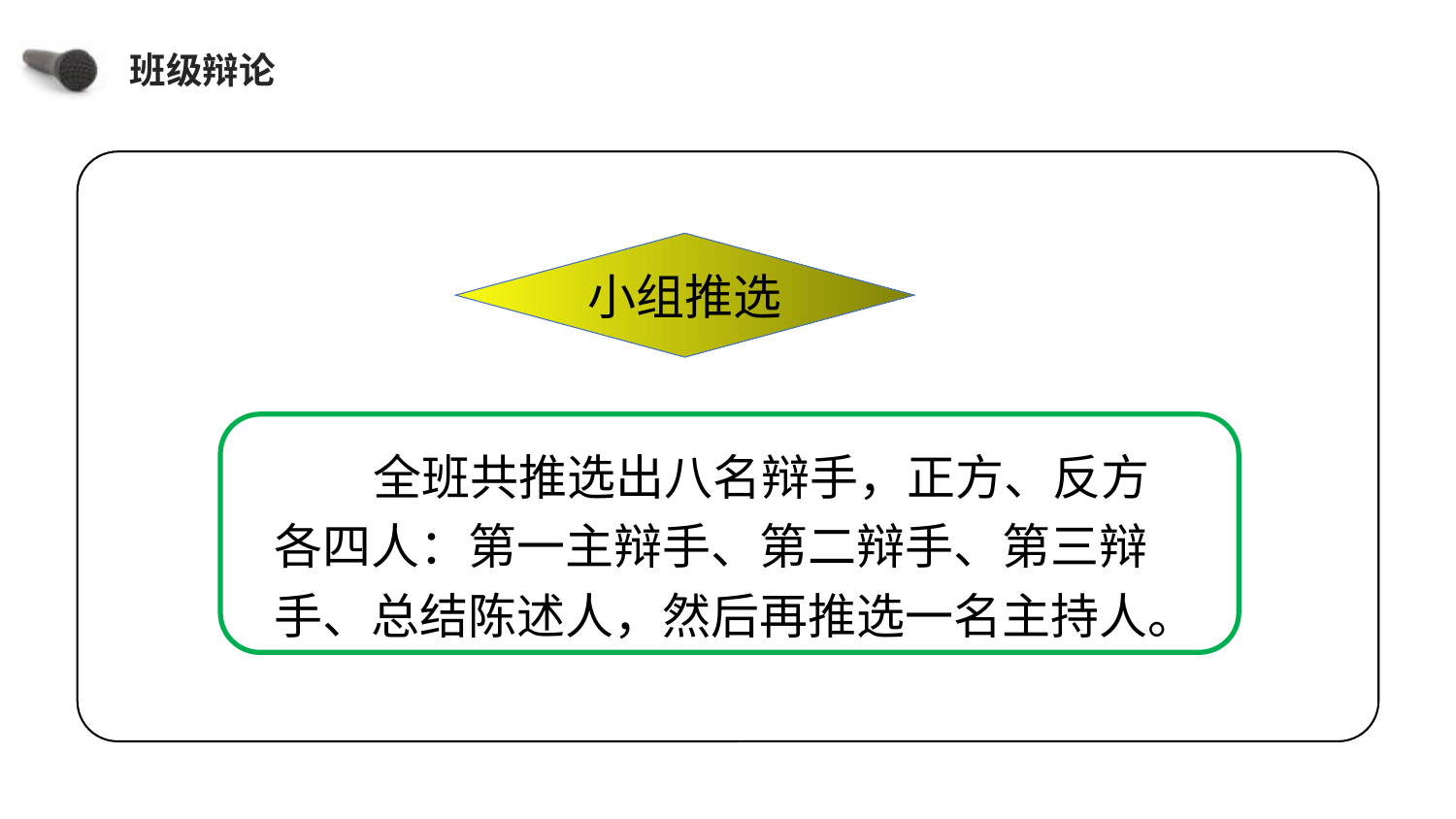

班级辩论
小组推选

        全班共推选出八名辩手，正方、反方各四人：第一主辩手、第二辩手、第三辩手、总结陈述人，然后再推选一名主持人。